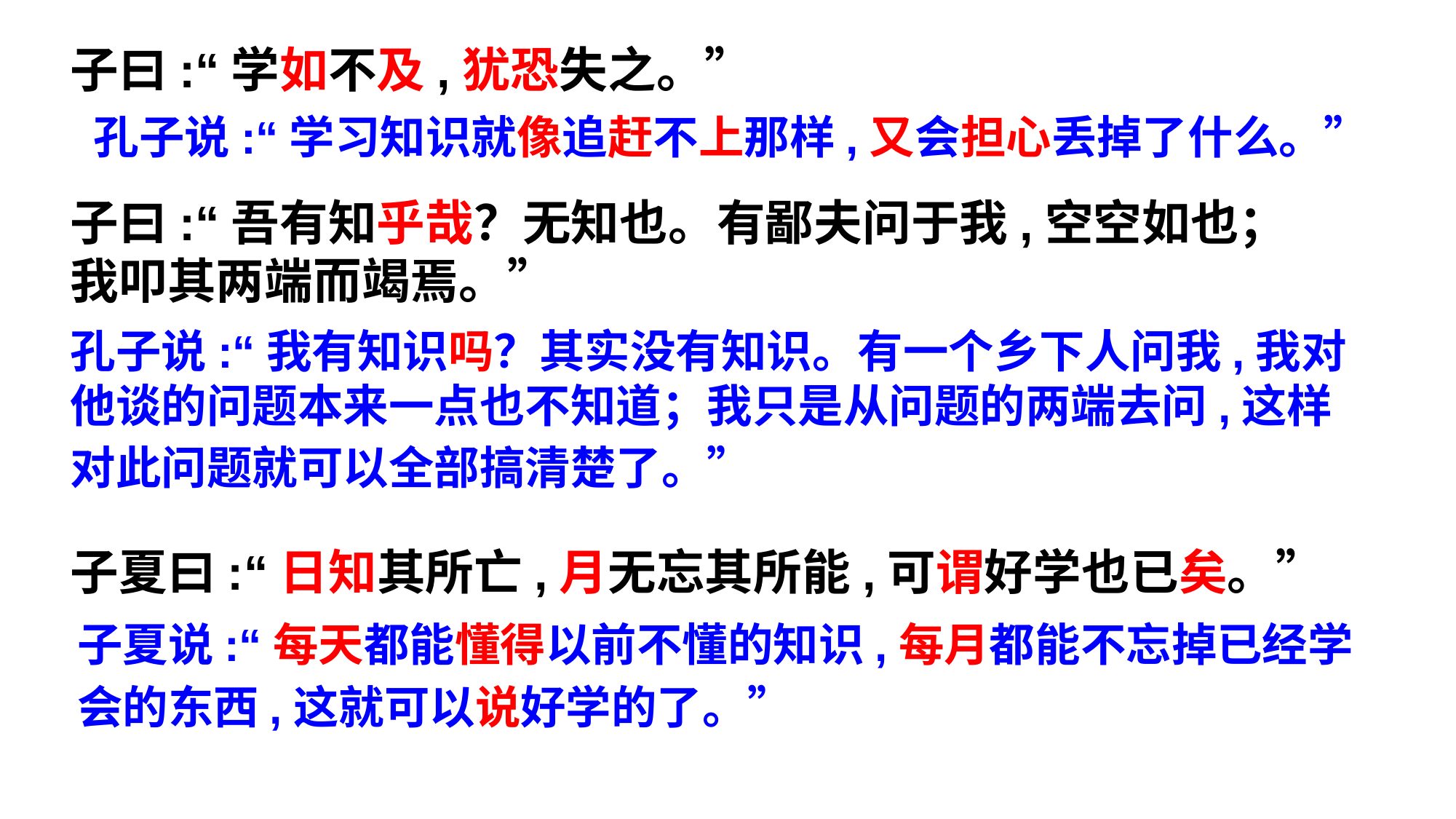

子曰:“学如不及,犹恐失之。”

子曰:“吾有知乎哉？无知也。有鄙夫问于我,空空如也；我叩其两端而竭焉。”

子夏曰:“日知其所亡,月无忘其所能,可谓好学也已矣。”
孔子说:“学习知识就像追赶不上那样,又会担心丢掉了什么。”
孔子说:“我有知识吗？其实没有知识。有一个乡下人问我,我对他谈的问题本来一点也不知道；我只是从问题的两端去问,这样对此问题就可以全部搞清楚了。”
子夏说:“每天都能懂得以前不懂的知识,每月都能不忘掉已经学会的东西,这就可以说好学的了。”